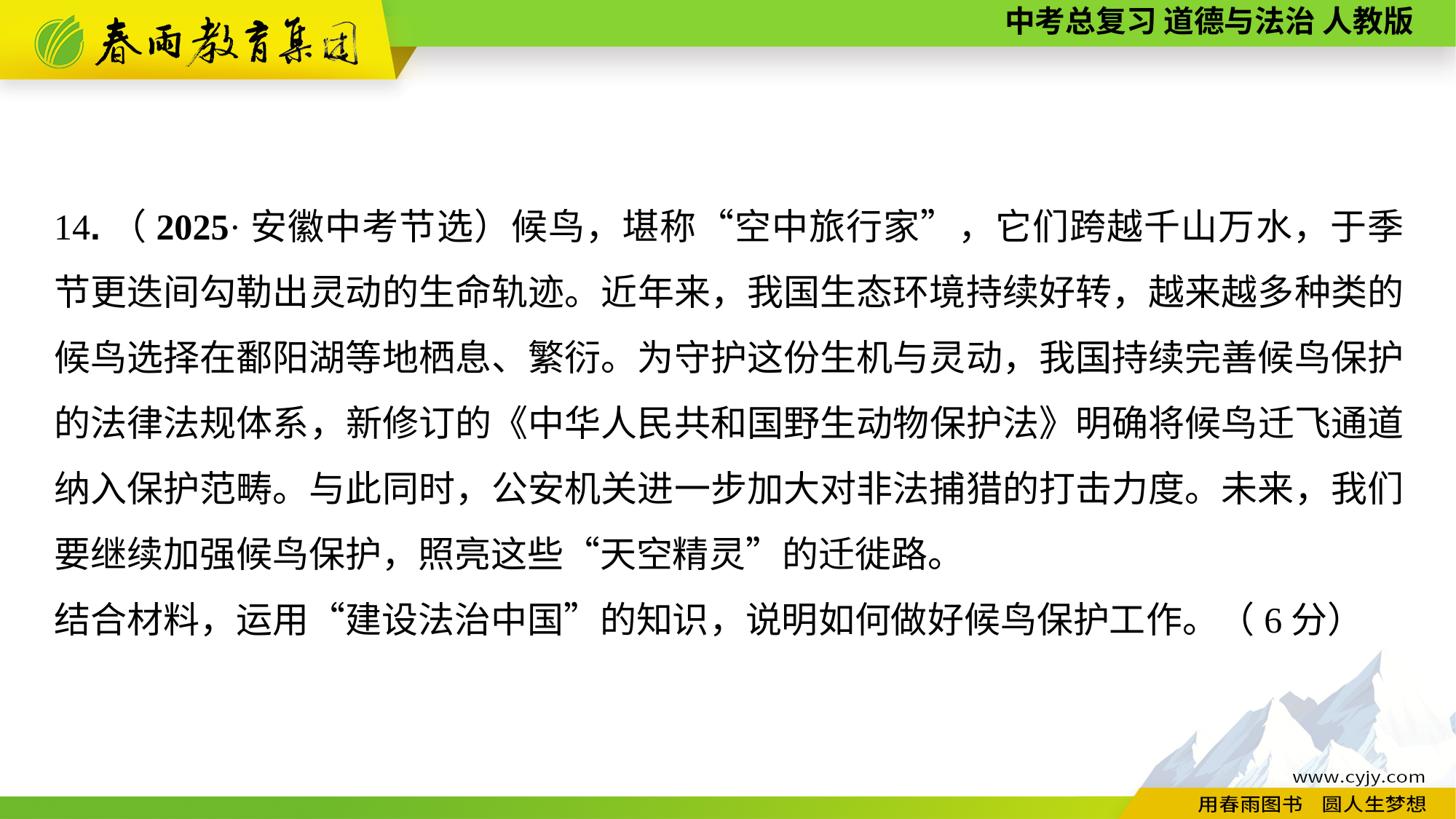

14.（2025·安徽中考节选）候鸟，堪称“空中旅行家”，它们跨越千山万水，于季节更迭间勾勒出灵动的生命轨迹。近年来，我国生态环境持续好转，越来越多种类的候鸟选择在鄱阳湖等地栖息、繁衍。为守护这份生机与灵动，我国持续完善候鸟保护的法律法规体系，新修订的《中华人民共和国野生动物保护法》明确将候鸟迁飞通道纳入保护范畴。与此同时，公安机关进一步加大对非法捕猎的打击力度。未来，我们要继续加强候鸟保护，照亮这些“天空精灵”的迁徙路。
结合材料，运用“建设法治中国”的知识，说明如何做好候鸟保护工作。（6分）